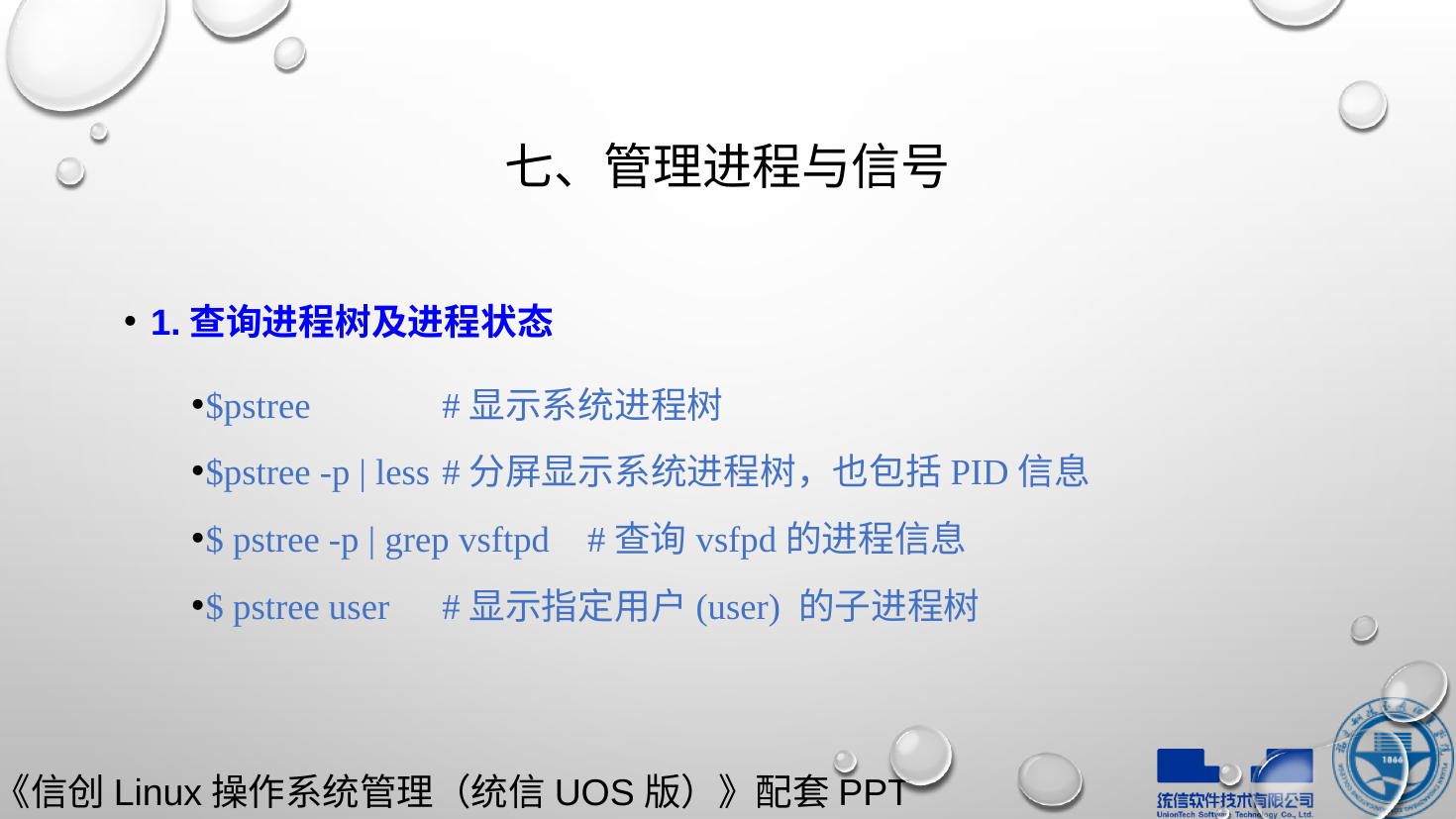

# 七、管理进程与信号
1.查询进程树及进程状态
$pstree						#显示系统进程树
$pstree -p | less			#分屏显示系统进程树，也包括PID信息
$ pstree -p | grep vsftpd 				#查询vsfpd的进程信息
$ pstree user				#显示指定用户(user) 的子进程树